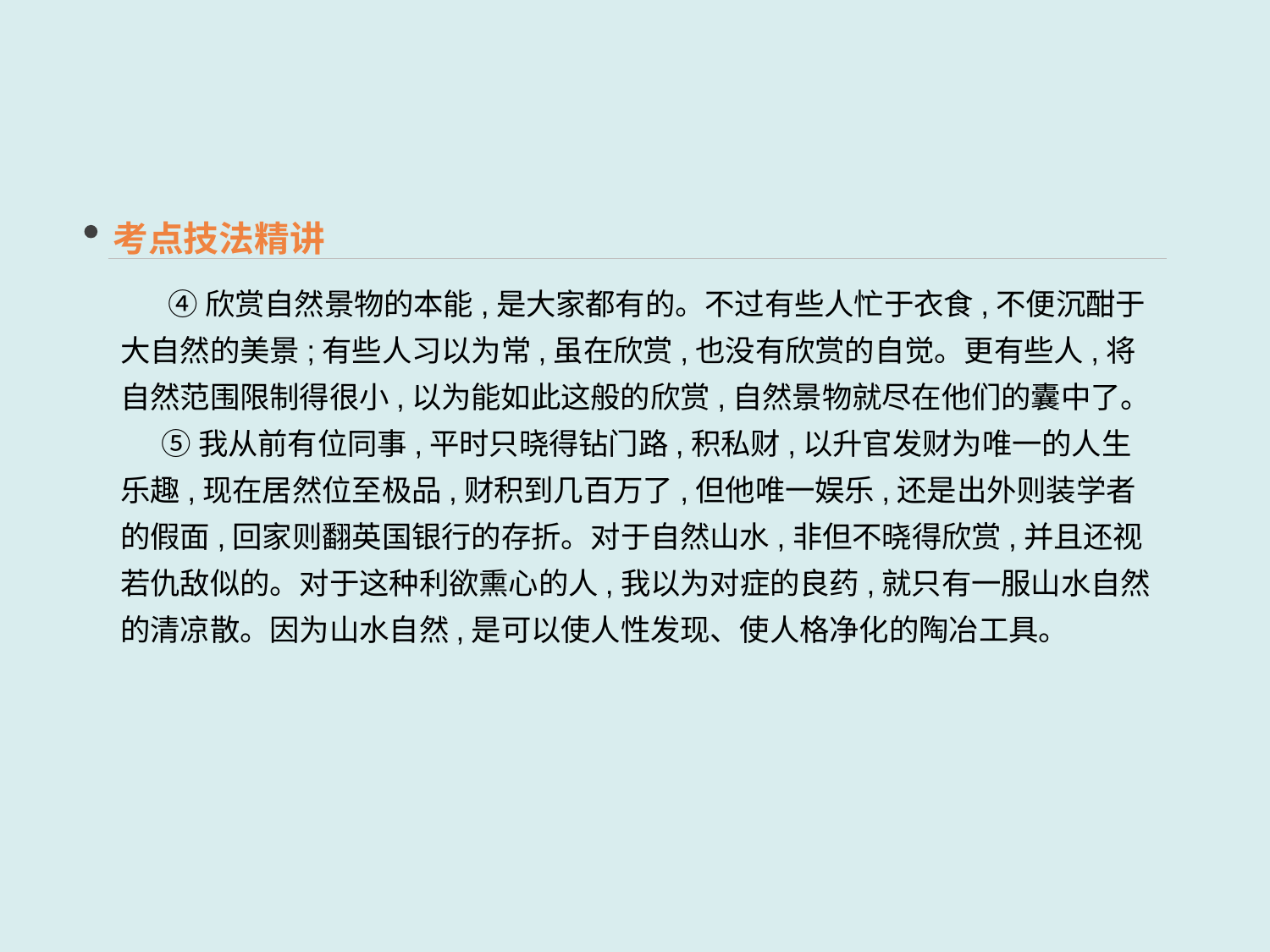

考点技法精讲

       ④欣赏自然景物的本能,是大家都有的。不过有些人忙于衣食,不便沉酣于大自然的美景;有些人习以为常,虽在欣赏,也没有欣赏的自觉。更有些人,将自然范围限制得很小,以为能如此这般的欣赏,自然景物就尽在他们的囊中了。
      ⑤我从前有位同事,平时只晓得钻门路,积私财,以升官发财为唯一的人生乐趣,现在居然位至极品,财积到几百万了,但他唯一娱乐,还是出外则装学者的假面,回家则翻英国银行的存折。对于自然山水,非但不晓得欣赏,并且还视若仇敌似的。对于这种利欲熏心的人,我以为对症的良药,就只有一服山水自然的清凉散。因为山水自然,是可以使人性发现、使人格净化的陶冶工具。